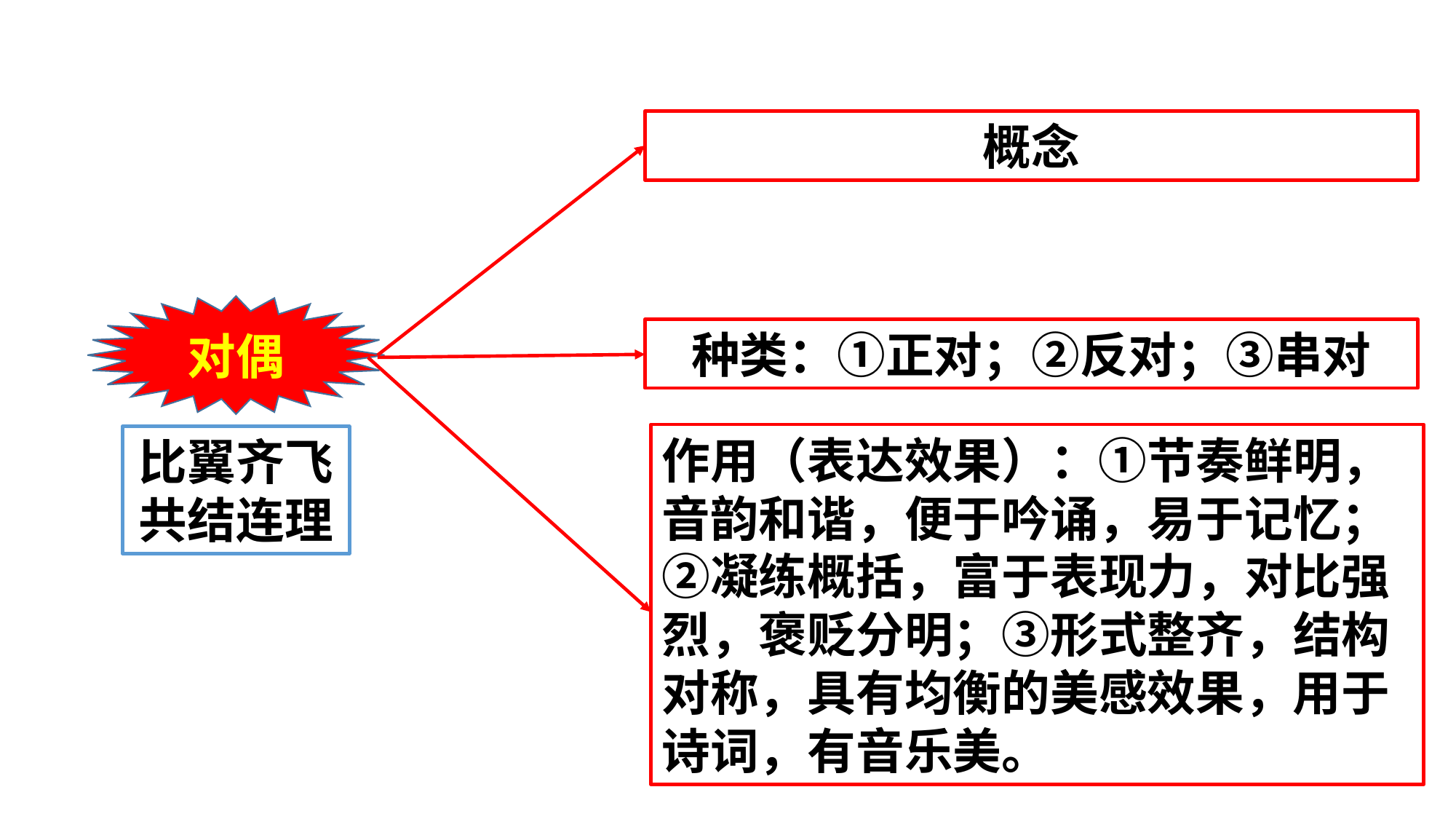

概念
对偶
种类：①正对；②反对；③串对
作用（表达效果）：①节奏鲜明，音韵和谐，便于吟诵，易于记忆；②凝练概括，富于表现力，对比强烈，褒贬分明；③形式整齐，结构对称，具有均衡的美感效果，用于诗词，有音乐美。
比翼齐飞
共结连理